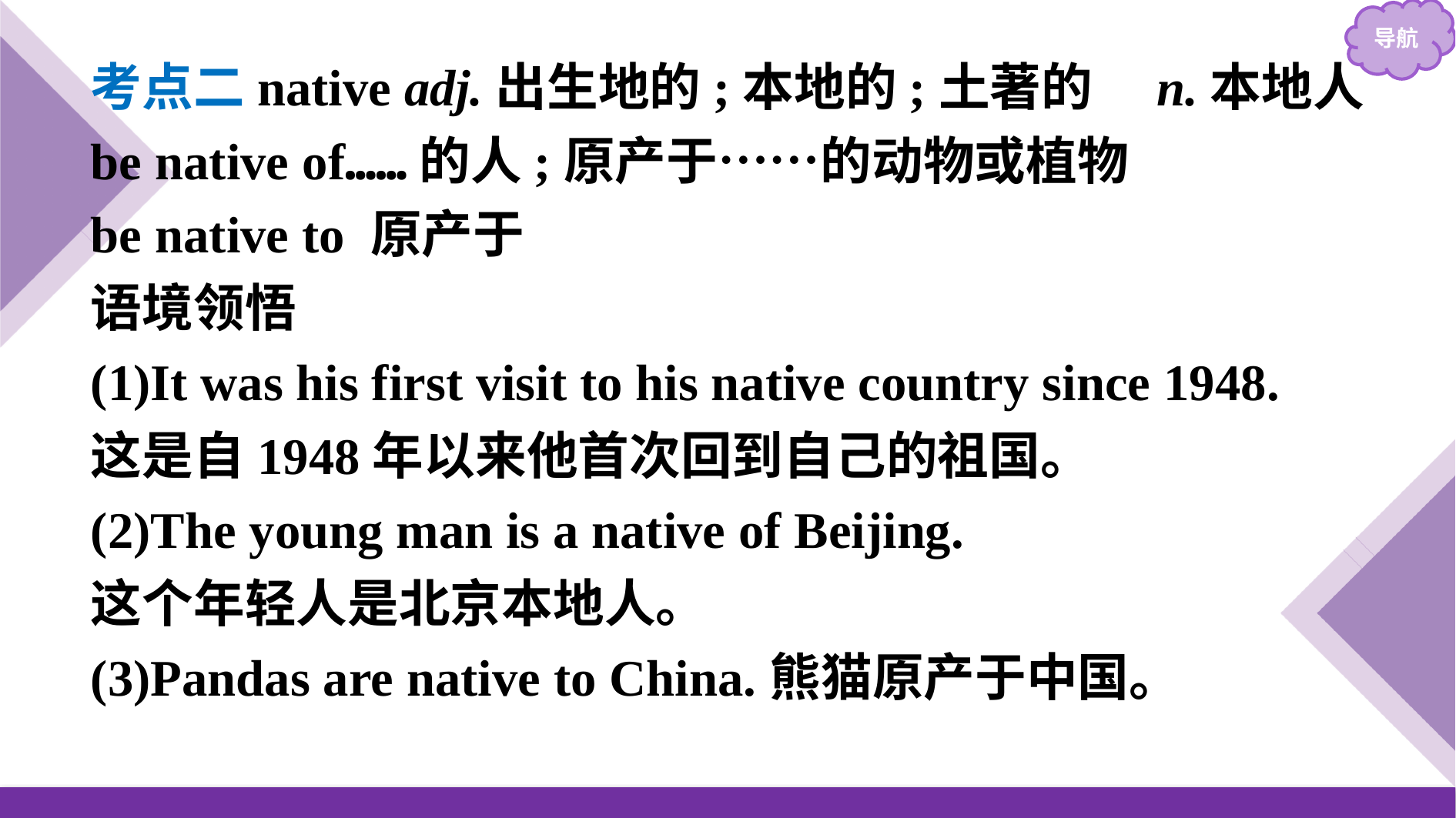

考点二native adj.出生地的;本地的;土著的　n.本地人
be native of……的人;原产于……的动物或植物
be native to 原产于
语境领悟
(1)It was his first visit to his native country since 1948.
这是自1948年以来他首次回到自己的祖国。
(2)The young man is a native of Beijing.
这个年轻人是北京本地人。
(3)Pandas are native to China.熊猫原产于中国。